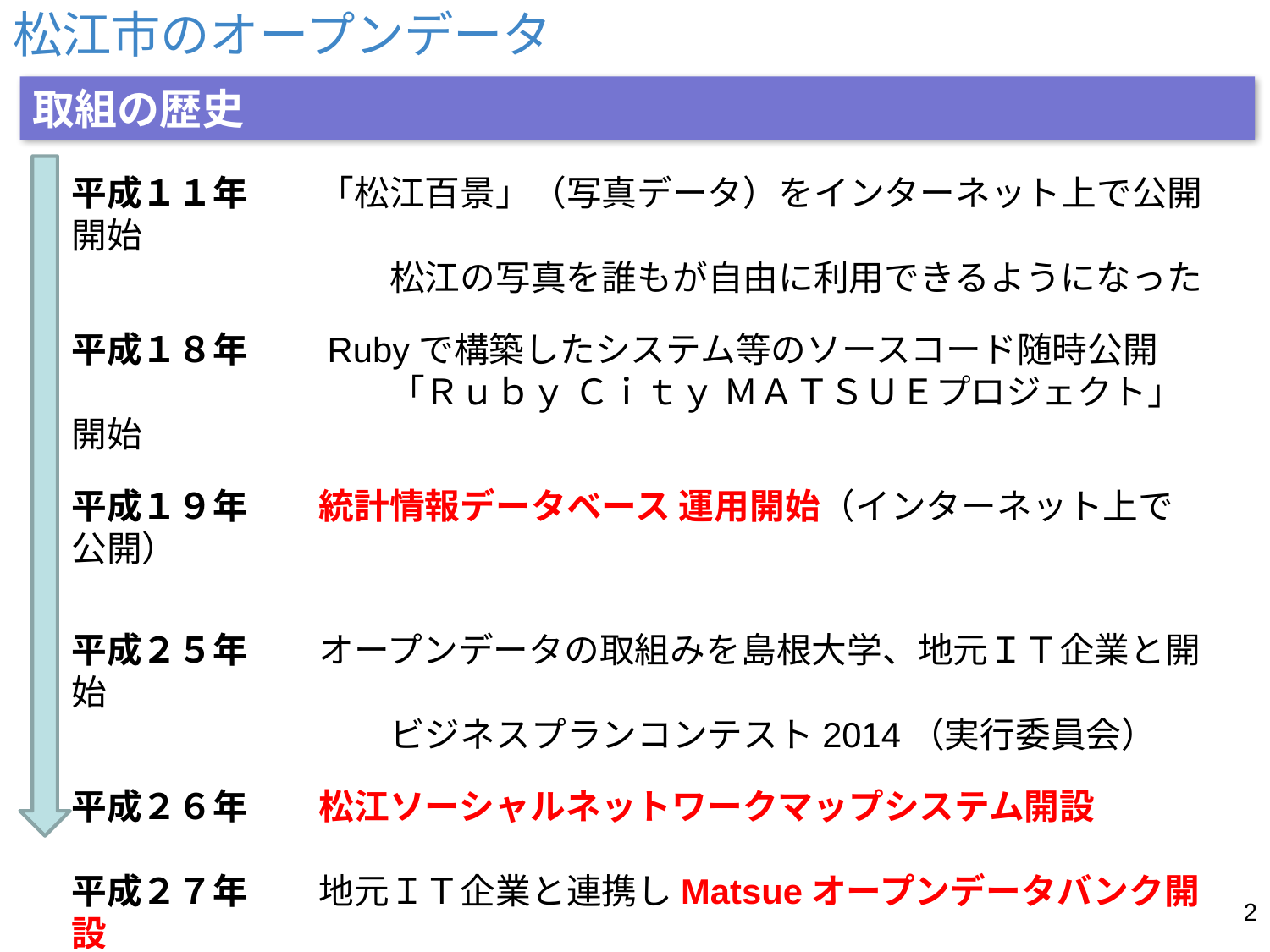

# 松江市のオープンデータ

取組の歴史

平成１１年　　「松江百景」（写真データ）をインターネット上で公開開始
　　　　　　　　　松江の写真を誰もが自由に利用できるようになった

平成１８年　　Rubyで構築したシステム等のソースコード随時公開
　　　　　　　　　「Ｒｕｂｙ Ｃｉｔｙ ＭＡＴＳＵＥプロジェクト」開始

平成１９年　　統計情報データベース 運用開始（インターネット上で公開）

平成２５年　　オープンデータの取組みを島根大学、地元ＩＴ企業と開始
　　　　　　　　　ビジネスプランコンテスト2014（実行委員会）

平成２６年　　松江ソーシャルネットワークマップシステム開設

平成２７年　　地元ＩＴ企業と連携しMatsueオープンデータバンク開設

平成２８年～　　広報紙のオープンデータ化に向けた実証「マイ広報紙」

2